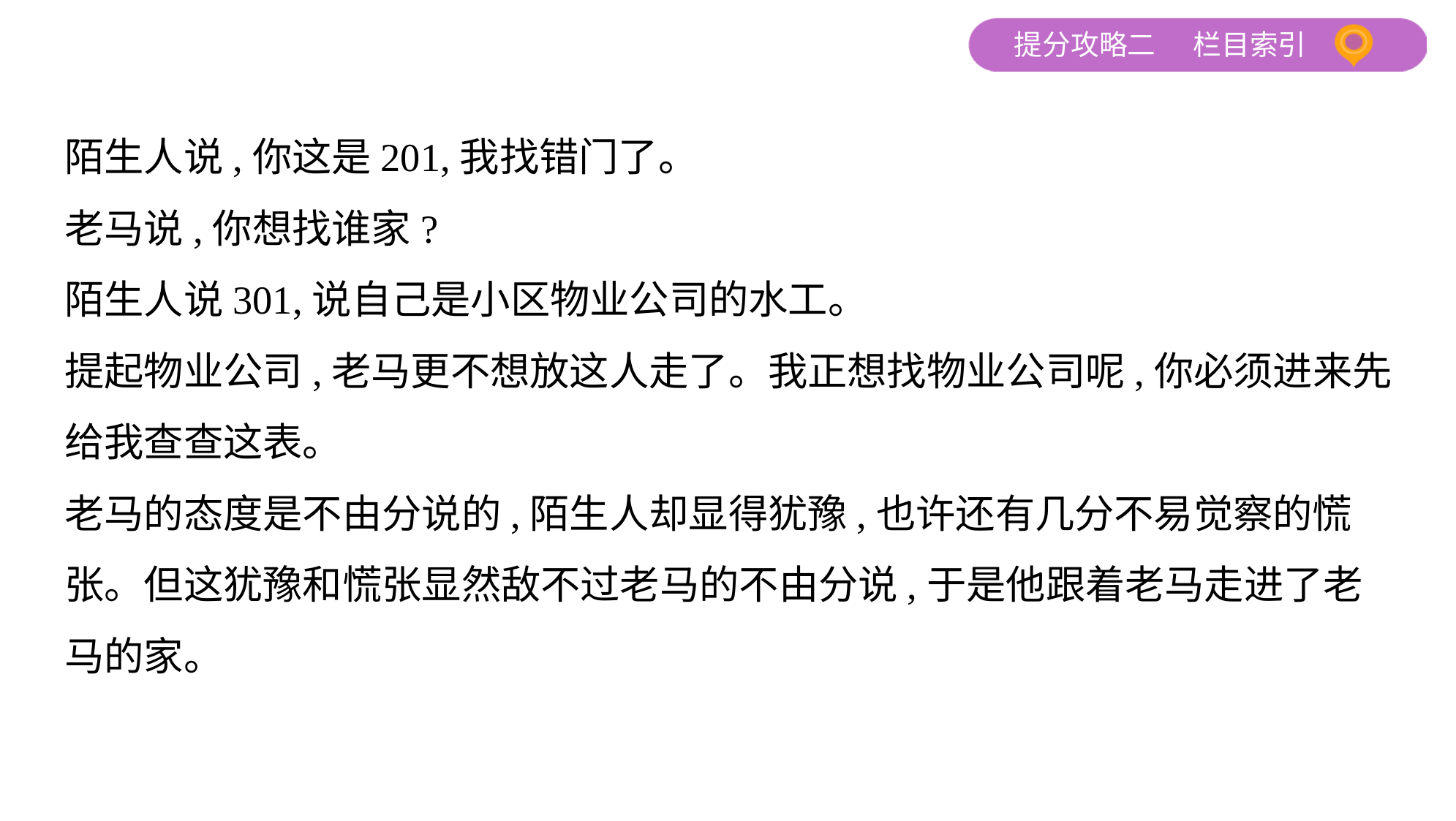

陌生人说,你这是201,我找错门了。
老马说,你想找谁家?
陌生人说301,说自己是小区物业公司的水工。
提起物业公司,老马更不想放这人走了。我正想找物业公司呢,你必须进来先
给我查查这表。
老马的态度是不由分说的,陌生人却显得犹豫,也许还有几分不易觉察的慌
张。但这犹豫和慌张显然敌不过老马的不由分说,于是他跟着老马走进了老
马的家。